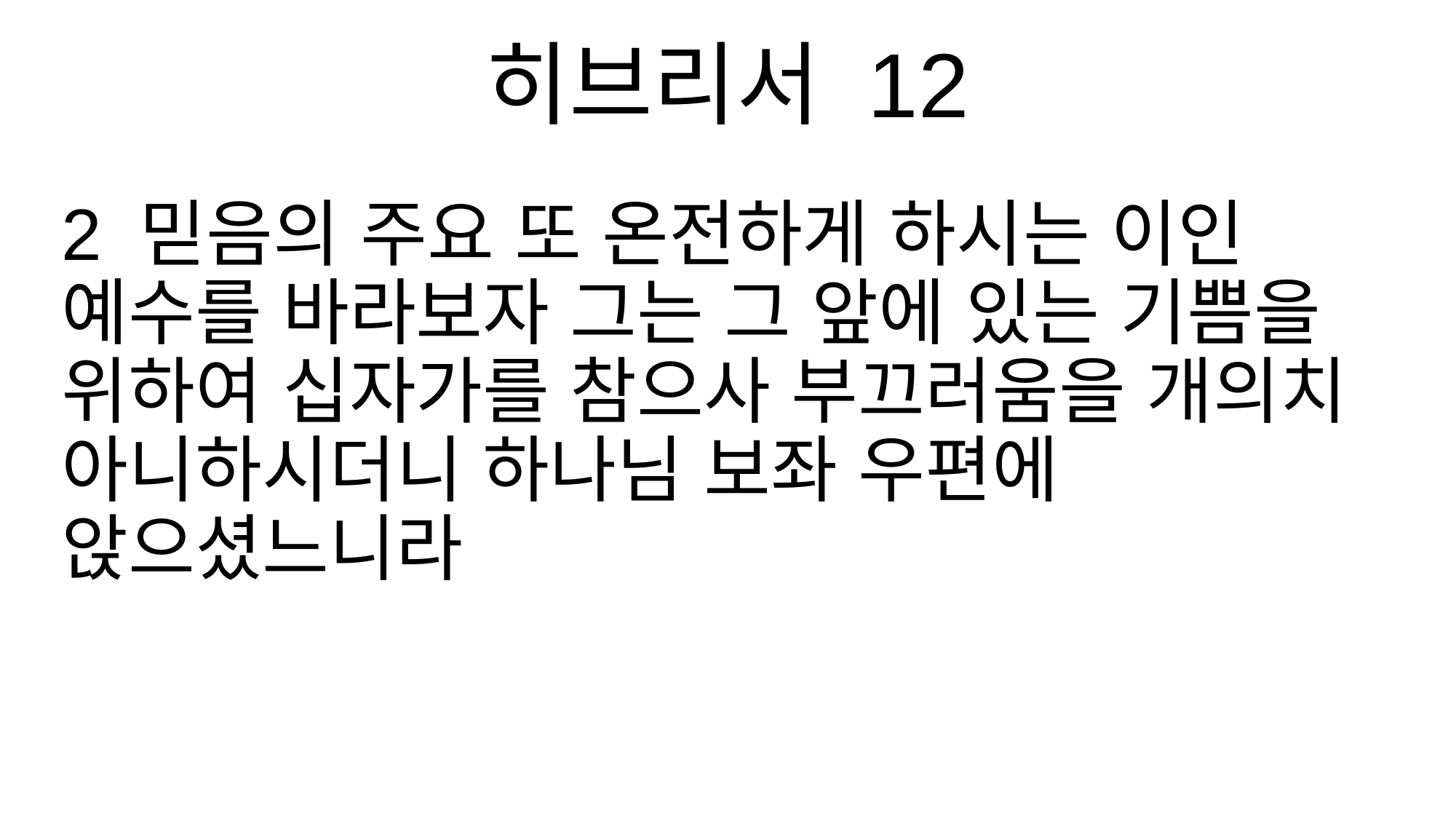

히브리서 12
2 믿음의 주요 또 온전하게 하시는 이인 예수를 바라보자 그는 그 앞에 있는 기쁨을 위하여 십자가를 참으사 부끄러움을 개의치 아니하시더니 하나님 보좌 우편에 앉으셨느니라